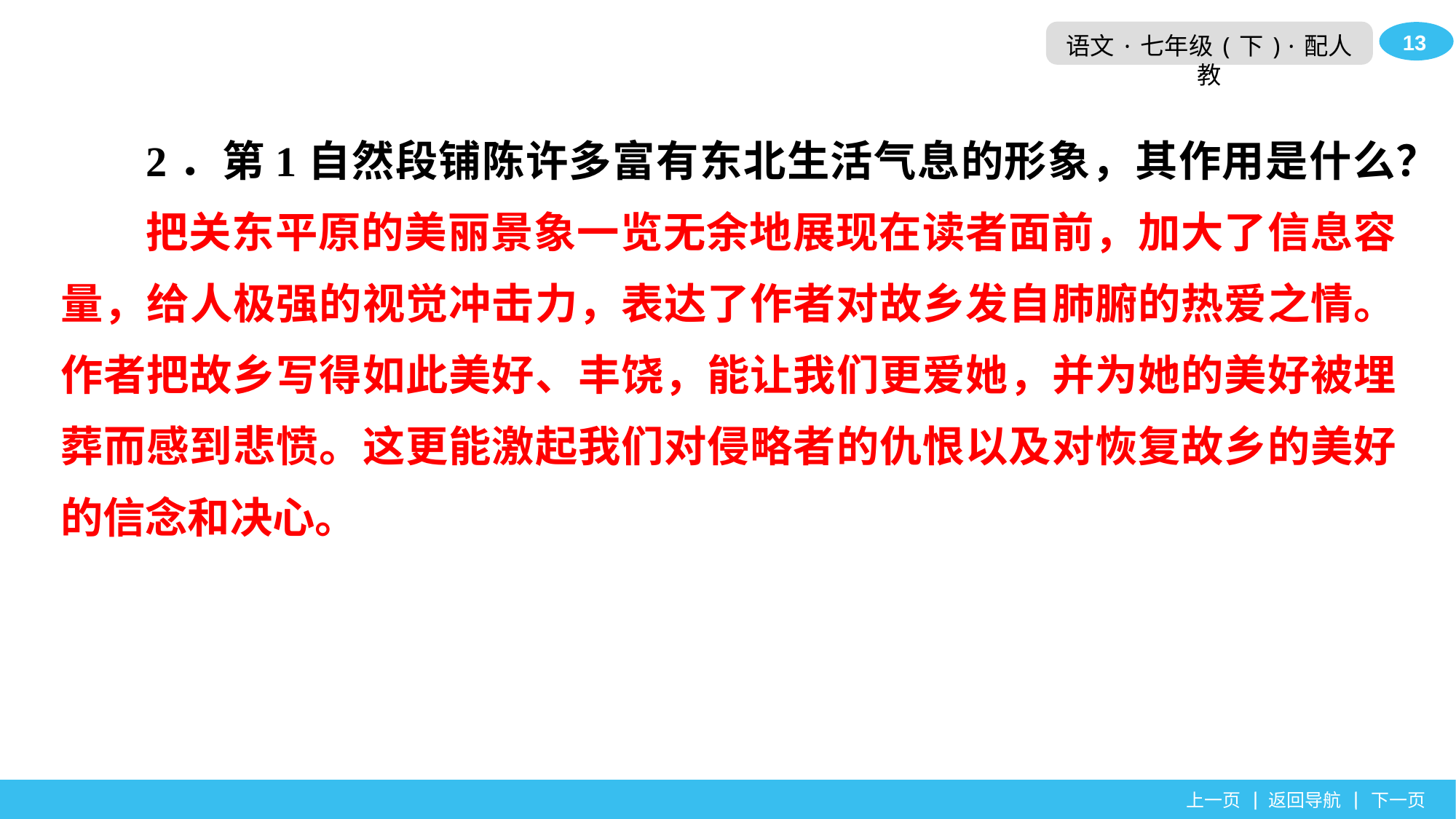

2．第1自然段铺陈许多富有东北生活气息的形象，其作用是什么？
把关东平原的美丽景象一览无余地展现在读者面前，加大了信息容量，给人极强的视觉冲击力，表达了作者对故乡发自肺腑的热爱之情。作者把故乡写得如此美好、丰饶，能让我们更爱她，并为她的美好被埋葬而感到悲愤。这更能激起我们对侵略者的仇恨以及对恢复故乡的美好的信念和决心。